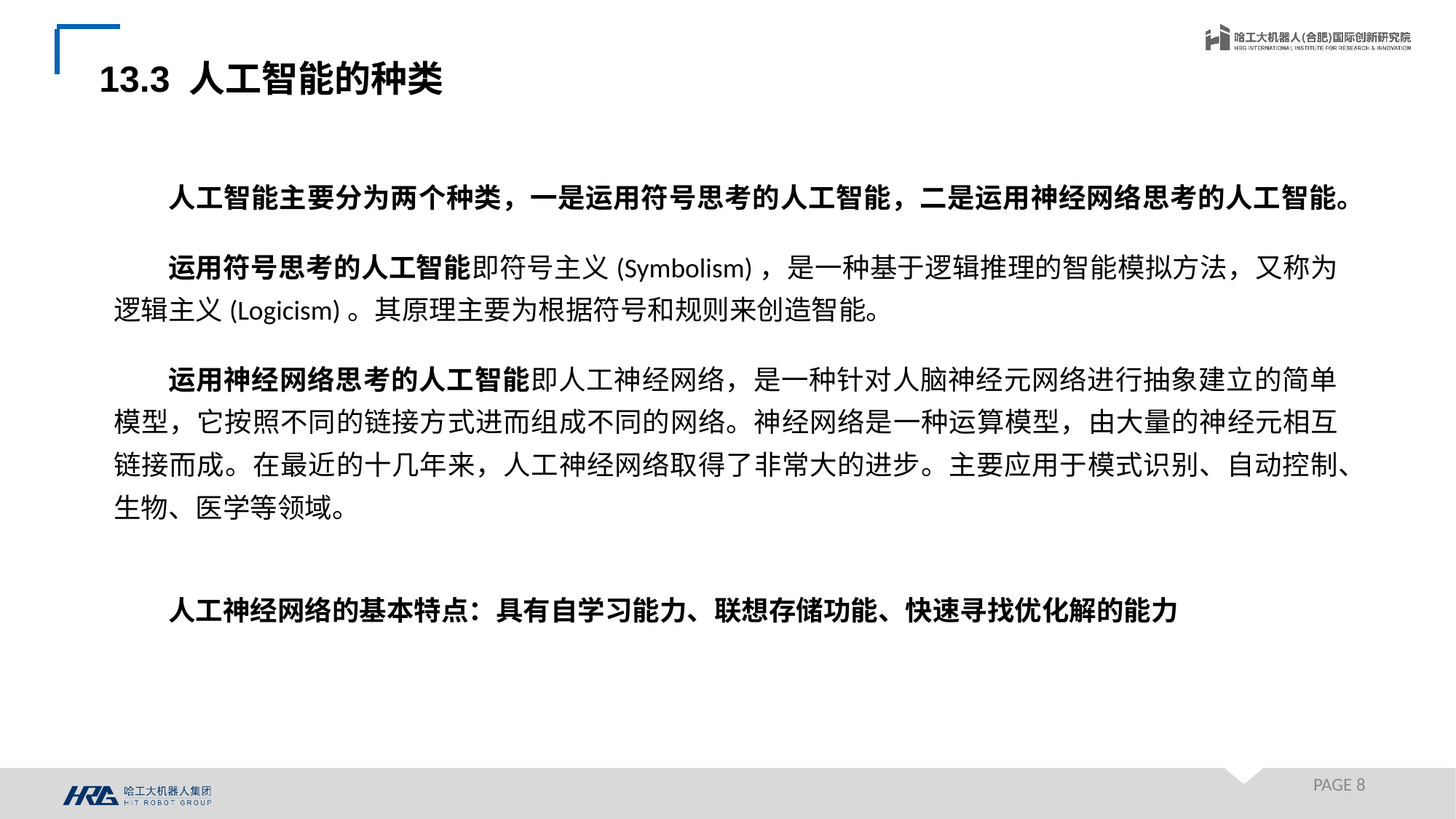

13.3 人工智能的种类
人工智能主要分为两个种类，一是运用符号思考的人工智能，二是运用神经网络思考的人工智能。
运用符号思考的人工智能即符号主义(Symbolism)，是一种基于逻辑推理的智能模拟方法，又称为逻辑主义(Logicism)。其原理主要为根据符号和规则来创造智能。
运用神经网络思考的人工智能即人工神经网络，是一种针对人脑神经元网络进行抽象建立的简单模型，它按照不同的链接方式进而组成不同的网络。神经网络是一种运算模型，由大量的神经元相互链接而成。在最近的十几年来，人工神经网络取得了非常大的进步。主要应用于模式识别、自动控制、生物、医学等领域。
人工神经网络的基本特点：具有自学习能力、联想存储功能、快速寻找优化解的能力